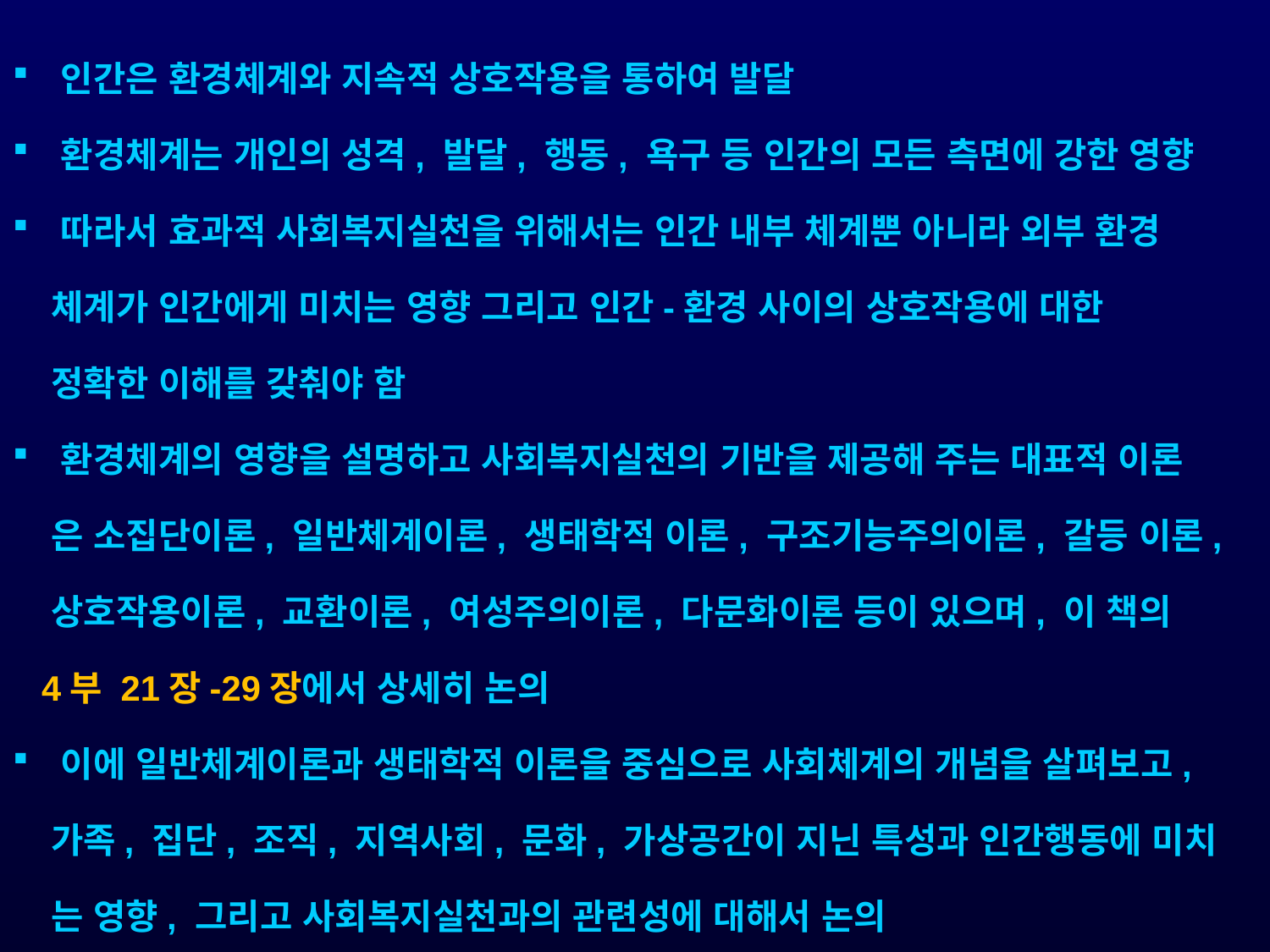

인간은 환경체계와 지속적 상호작용을 통하여 발달
 환경체계는 개인의 성격, 발달, 행동, 욕구 등 인간의 모든 측면에 강한 영향
 따라서 효과적 사회복지실천을 위해서는 인간 내부 체계뿐 아니라 외부 환경
   체계가 인간에게 미치는 영향 그리고 인간-환경 사이의 상호작용에 대한
   정확한 이해를 갖춰야 함
 환경체계의 영향을 설명하고 사회복지실천의 기반을 제공해 주는 대표적 이론
   은 소집단이론, 일반체계이론, 생태학적 이론, 구조기능주의이론, 갈등 이론,
   상호작용이론, 교환이론, 여성주의이론, 다문화이론 등이 있으며, 이 책의
   4부 21장-29장에서 상세히 논의
 이에 일반체계이론과 생태학적 이론을 중심으로 사회체계의 개념을 살펴보고,
   가족, 집단, 조직, 지역사회, 문화, 가상공간이 지닌 특성과 인간행동에 미치
   는 영향, 그리고 사회복지실천과의 관련성에 대해서 논의